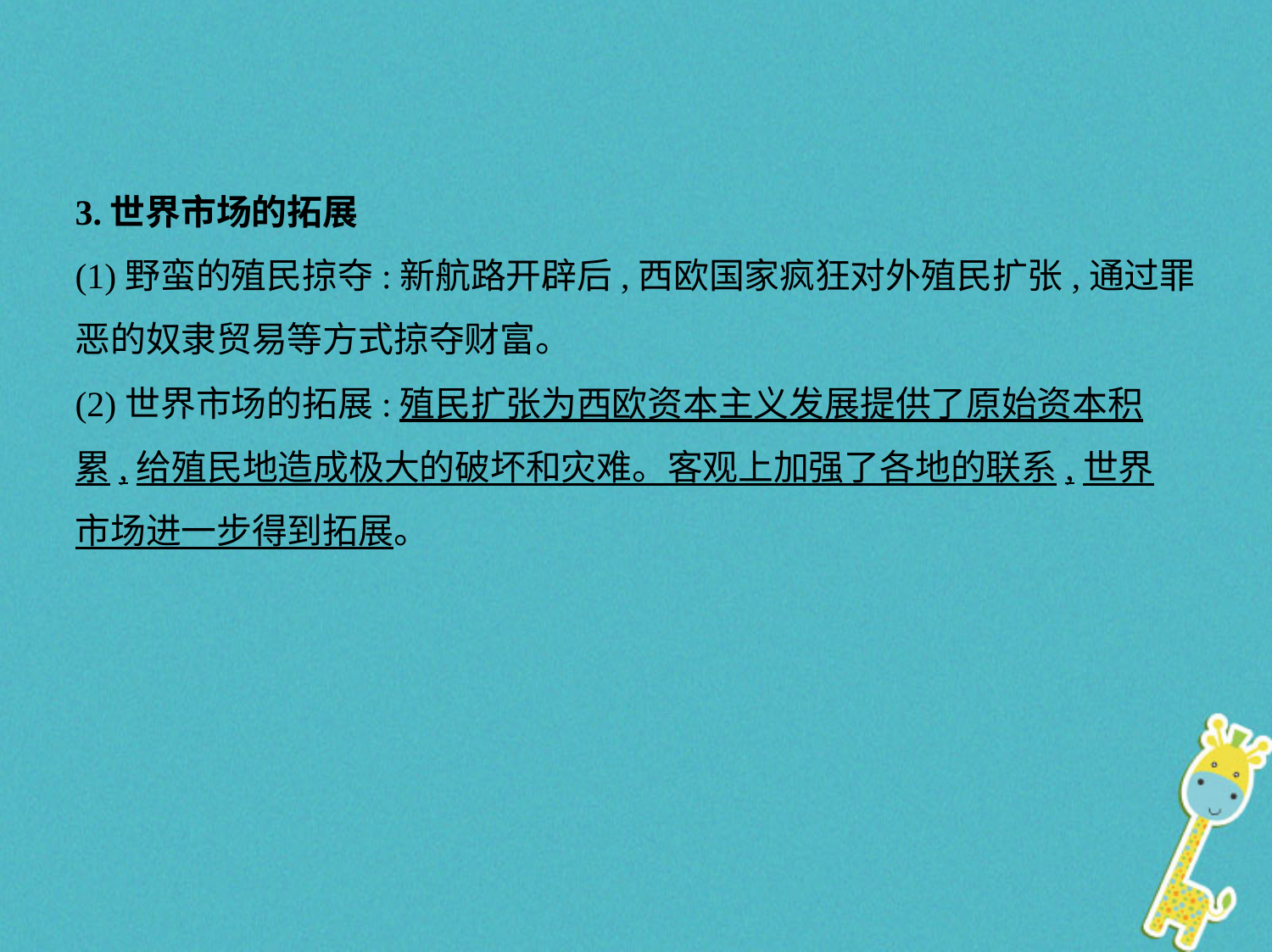

3.世界市场的拓展
(1)野蛮的殖民掠夺:新航路开辟后,西欧国家疯狂对外殖民扩张,通过罪
恶的奴隶贸易等方式掠夺财富。
(2)世界市场的拓展:殖民扩张为西欧资本主义发展提供了原始资本积
累,给殖民地造成极大的破坏和灾难。客观上加强了各地的联系,世界
市场进一步得到拓展。